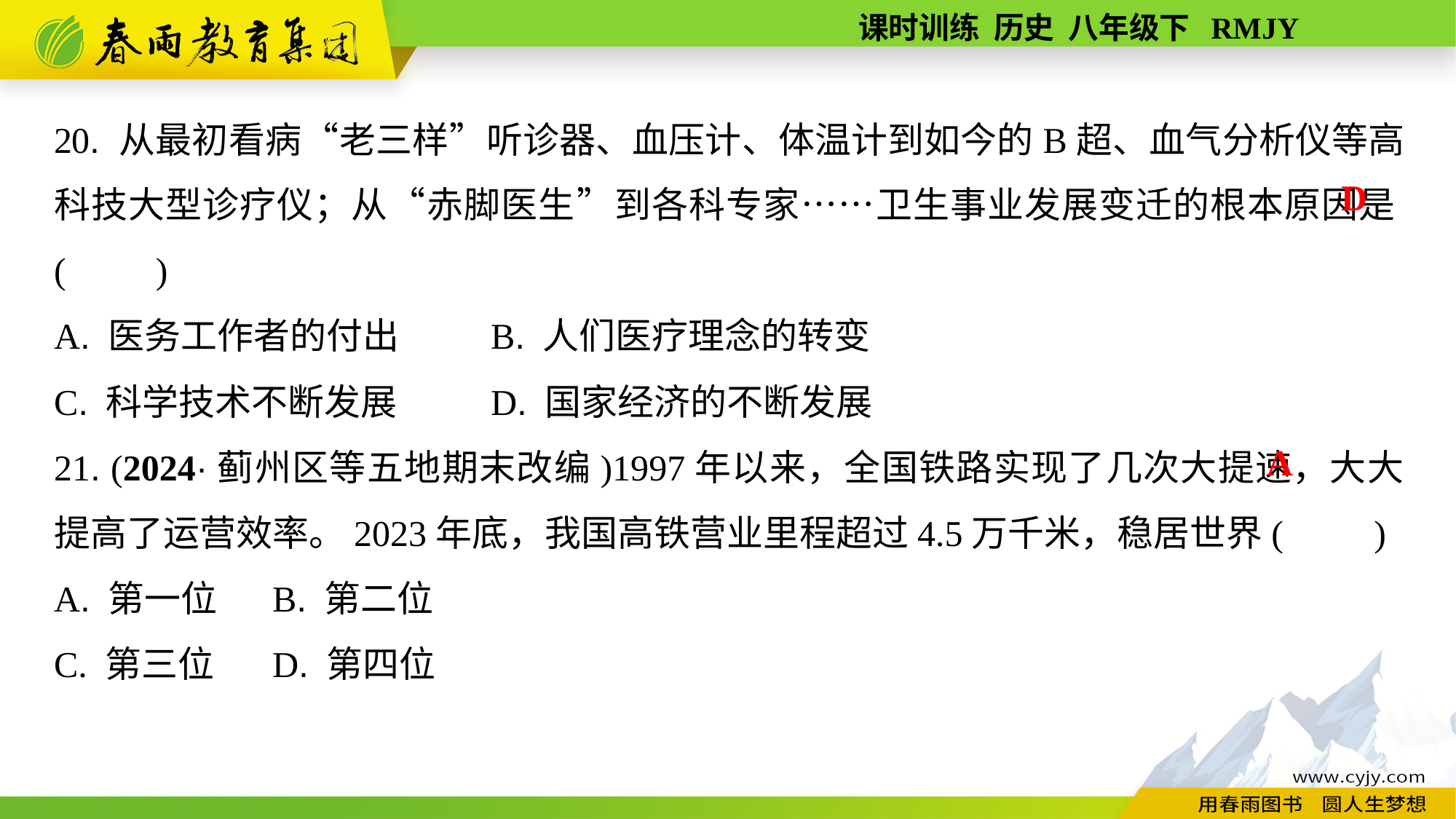

20. 从最初看病“老三样”听诊器、血压计、体温计到如今的B超、血气分析仪等高科技大型诊疗仪；从“赤脚医生”到各科专家……卫生事业发展变迁的根本原因是(　　)
A. 医务工作者的付出	B. 人们医疗理念的转变
C. 科学技术不断发展	D. 国家经济的不断发展
21. (2024·蓟州区等五地期末改编)1997年以来，全国铁路实现了几次大提速，大大提高了运营效率。2023年底，我国高铁营业里程超过4.5万千米，稳居世界(　　)
A. 第一位	B. 第二位
C. 第三位	D. 第四位
D
A